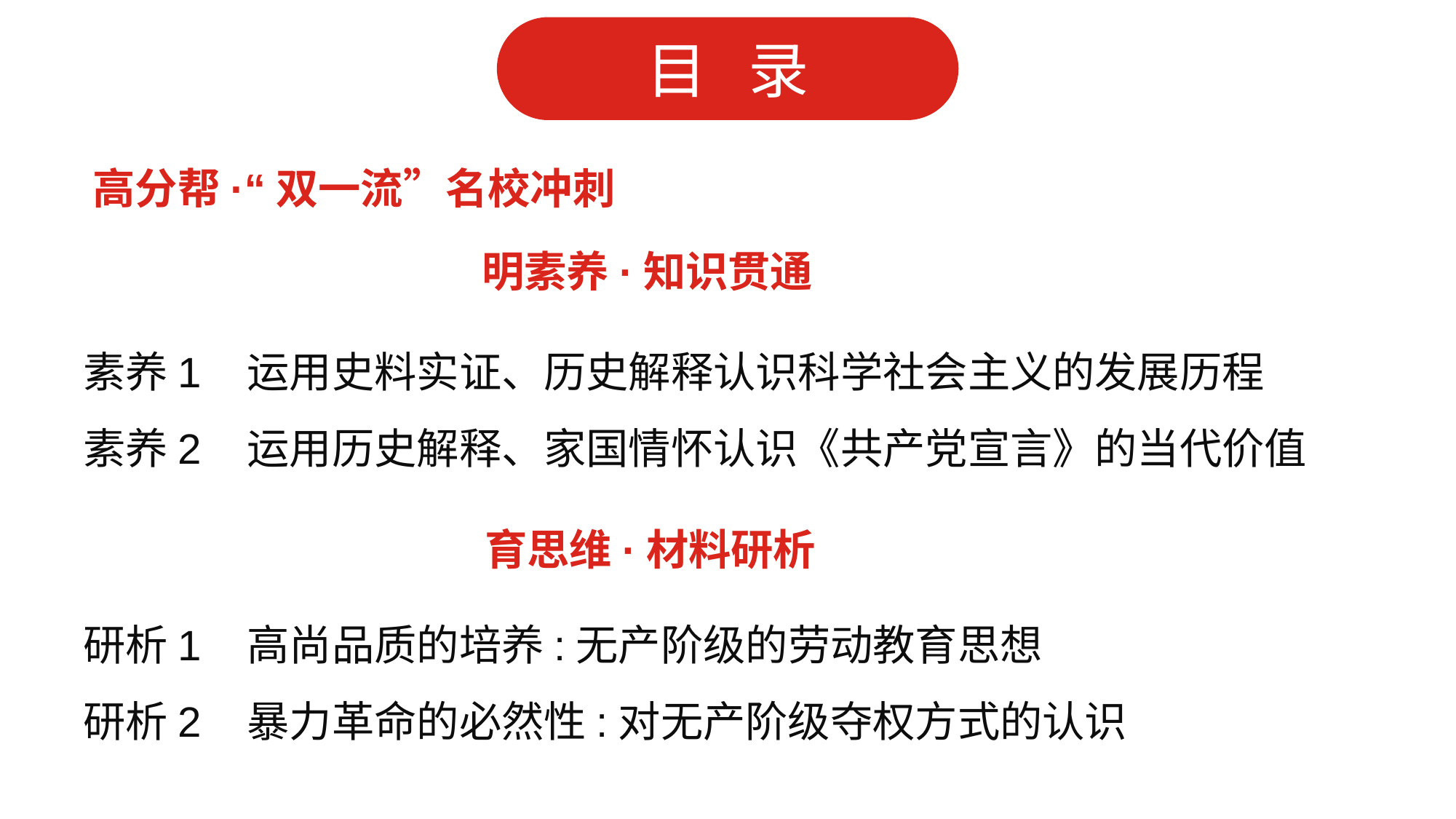

高分帮·“双一流”名校冲刺
明素养·知识贯通
素养1   运用史料实证、历史解释认识科学社会主义的发展历程
素养2   运用历史解释、家国情怀认识《共产党宣言》的当代价值
育思维·材料研析
研析1   高尚品质的培养:无产阶级的劳动教育思想
研析2   暴力革命的必然性:对无产阶级夺权方式的认识